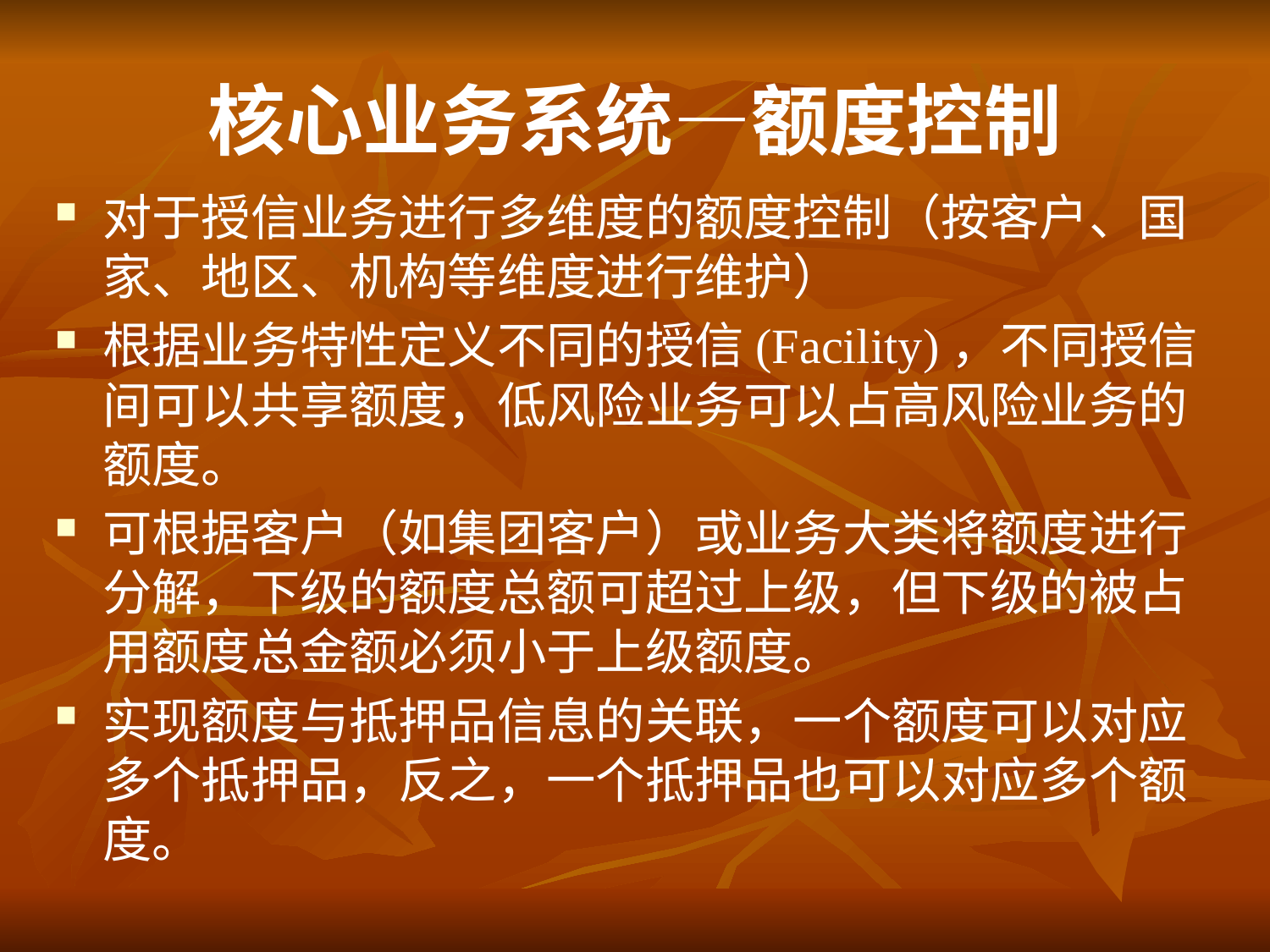

# 核心业务系统—额度控制
对于授信业务进行多维度的额度控制（按客户、国家、地区、机构等维度进行维护）
根据业务特性定义不同的授信(Facility)，不同授信间可以共享额度，低风险业务可以占高风险业务的额度。
可根据客户（如集团客户）或业务大类将额度进行分解，下级的额度总额可超过上级，但下级的被占用额度总金额必须小于上级额度。
实现额度与抵押品信息的关联，一个额度可以对应多个抵押品，反之，一个抵押品也可以对应多个额度。